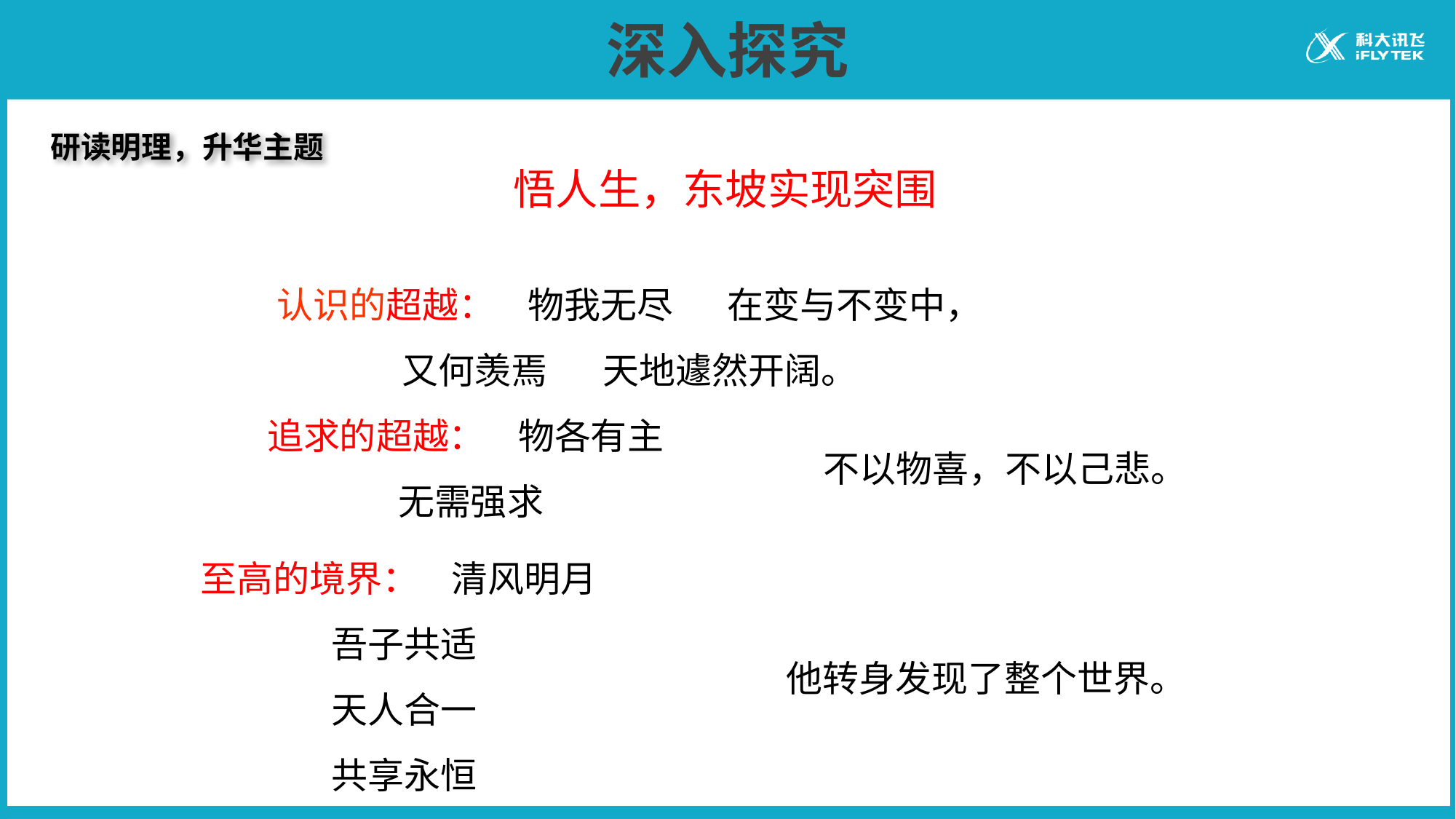

# 深入探究
研读明理，升华主题
悟人生，东坡实现突围
 认识的超越：    物我无尽        在变与不变中，
                             又何羡焉         天地遽然开阔。
  追求的超越：    物各有主
                  无需强求
不以物喜，不以己悲。
        至高的境界：    清风明月
                        吾子共适
                        天人合一
                        共享永恒
他转身发现了整个世界。